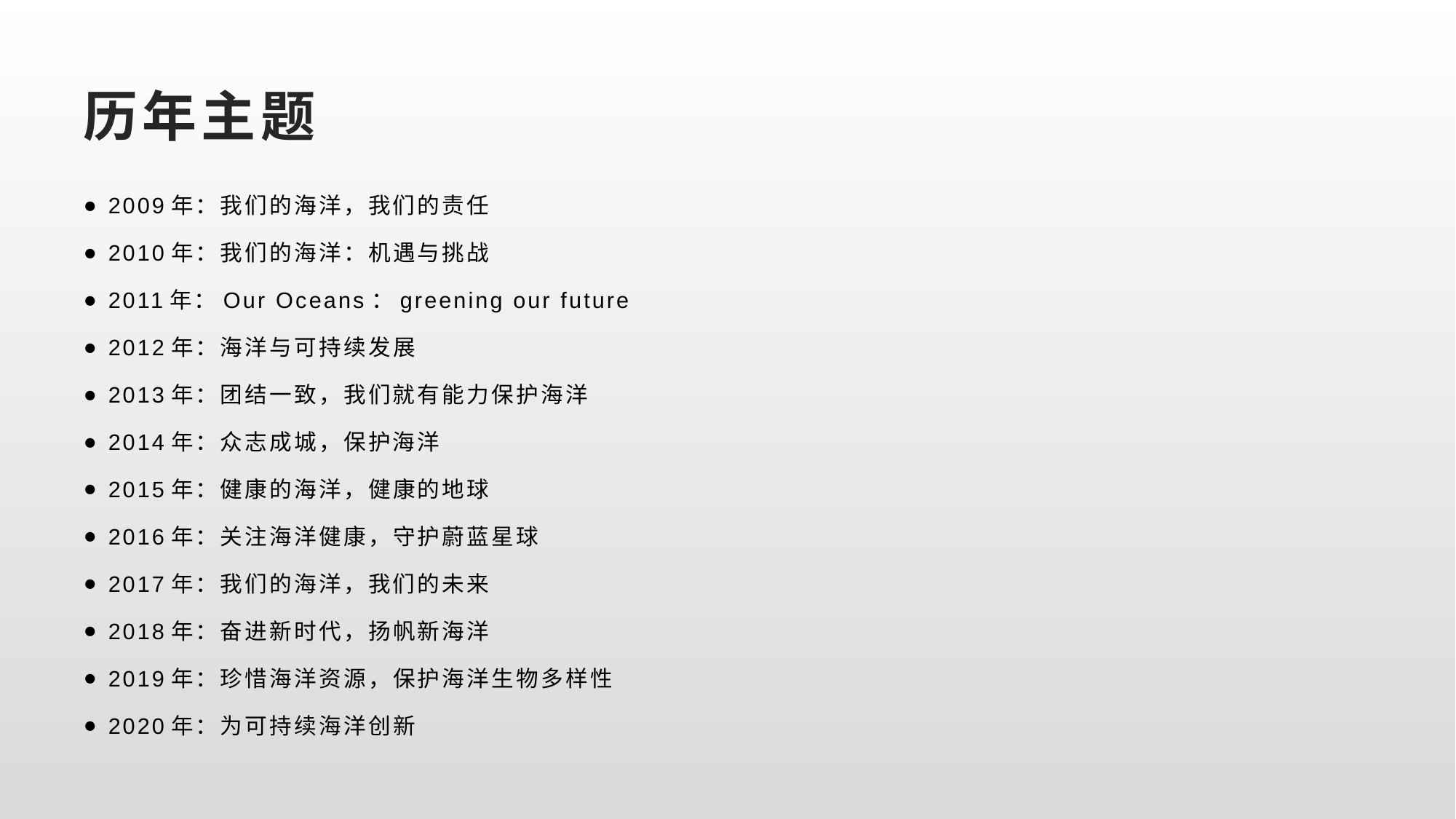

# 历年主题
2009年：我们的海洋，我们的责任
2010年：我们的海洋：机遇与挑战
2011年：Our Oceans：greening our future
2012年：海洋与可持续发展
2013年：团结一致，我们就有能力保护海洋
2014年：众志成城，保护海洋
2015年：健康的海洋，健康的地球
2016年：关注海洋健康，守护蔚蓝星球
2017年：我们的海洋，我们的未来
2018年：奋进新时代，扬帆新海洋
2019年：珍惜海洋资源，保护海洋生物多样性
2020年：为可持续海洋创新